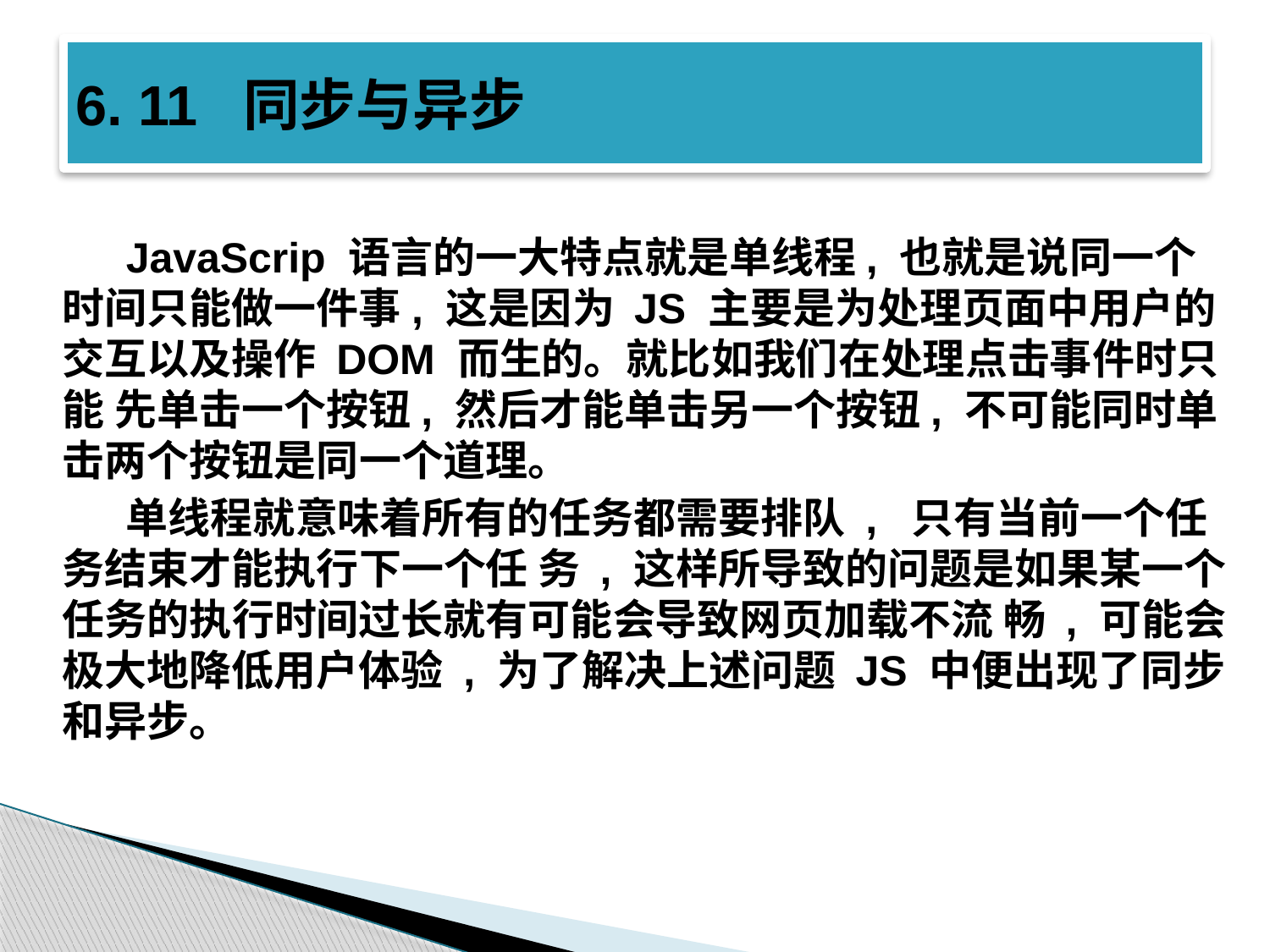

# 6. 11  同步与异步
JavaScrip 语言的一大特点就是单线程, 也就是说同一个时间只能做一件事, 这是因为 JS 主要是为处理页面中用户的交互以及操作 DOM 而生的。就比如我们在处理点击事件时只能 先单击一个按钮, 然后才能单击另一个按钮, 不可能同时单击两个按钮是同一个道理。
单线程就意味着所有的任务都需要排队 ,  只有当前一个任务结束才能执行下一个任 务 , 这样所导致的问题是如果某一个任务的执行时间过长就有可能会导致网页加载不流 畅 , 可能会极大地降低用户体验 , 为了解决上述问题 JS 中便出现了同步和异步。